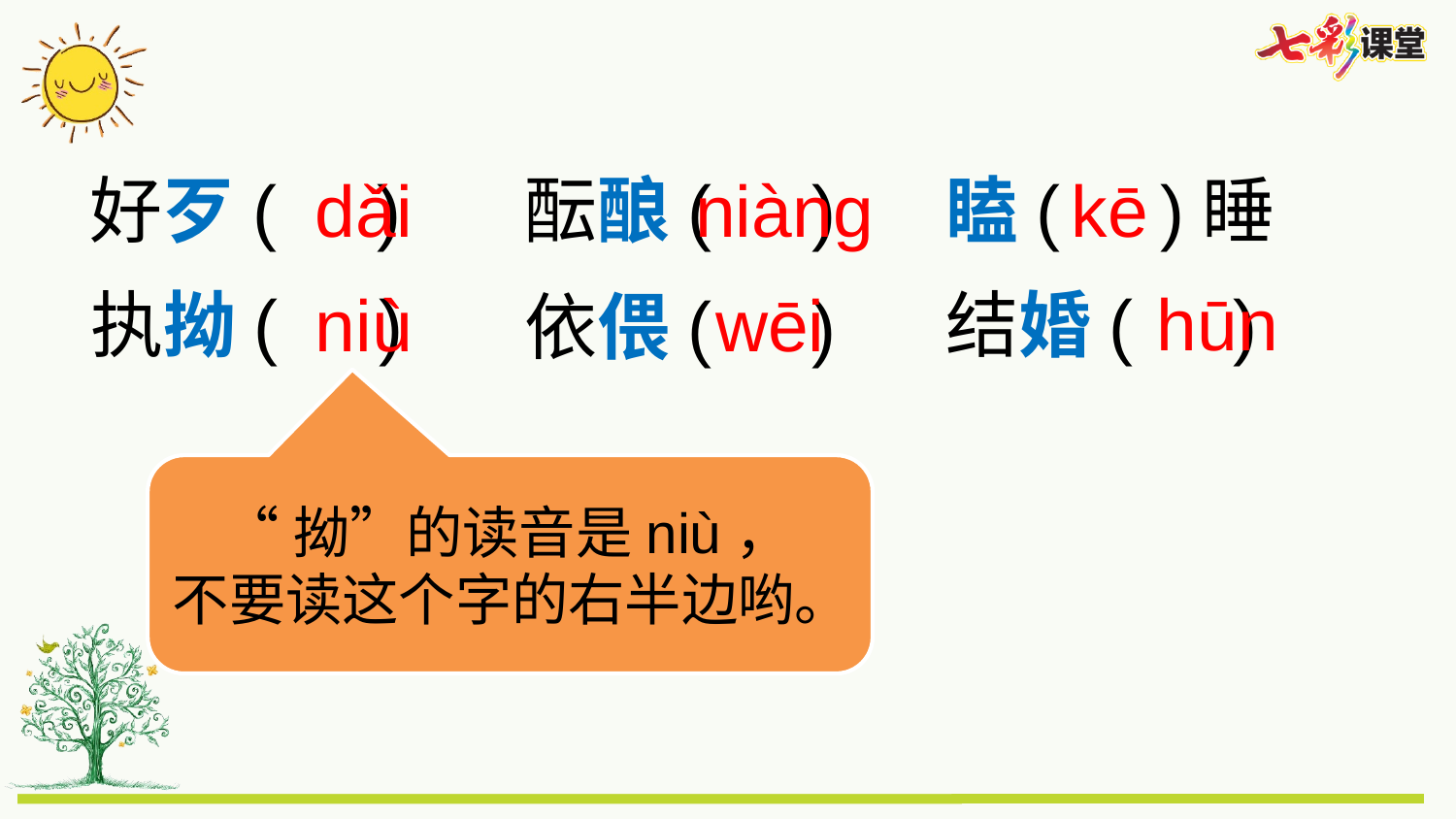

好歹(     )
dǎi
酝酿(     )
niàng
瞌(     )睡
kē
hūn
执拗(     )
niù
wēi
结婚(     )
依偎(     )
    “拗”的读音是niù，不要读这个字的右半边哟。